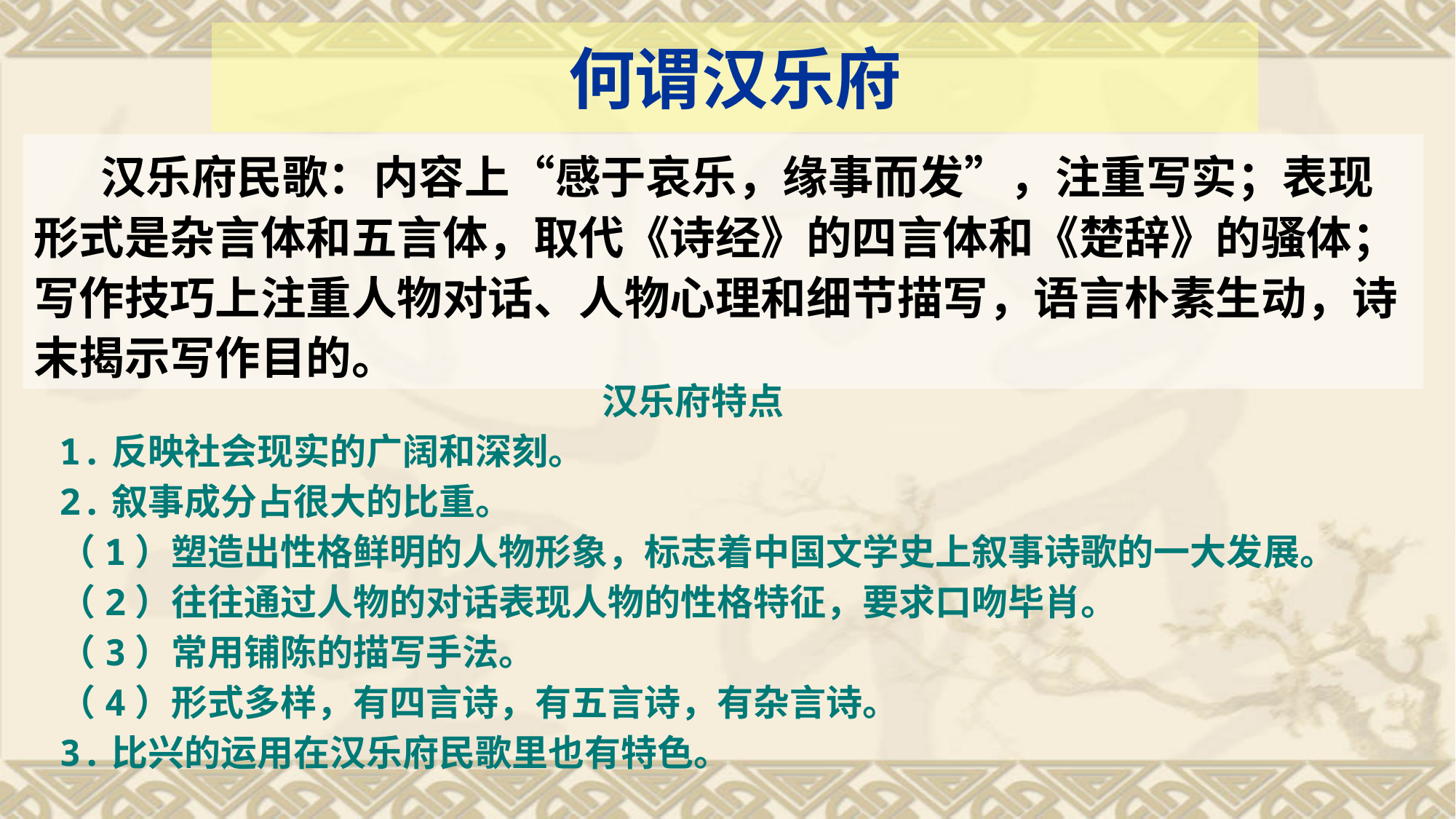

何谓汉乐府
     汉乐府民歌：内容上“感于哀乐，缘事而发”，注重写实；表现形式是杂言体和五言体，取代《诗经》的四言体和《楚辞》的骚体；写作技巧上注重人物对话、人物心理和细节描写，语言朴素生动，诗末揭示写作目的。
汉乐府特点
1.反映社会现实的广阔和深刻。
2.叙事成分占很大的比重。
（1）塑造出性格鲜明的人物形象，标志着中国文学史上叙事诗歌的一大发展。
（2）往往通过人物的对话表现人物的性格特征，要求口吻毕肖。
（3）常用铺陈的描写手法。
（4）形式多样，有四言诗，有五言诗，有杂言诗。
3.比兴的运用在汉乐府民歌里也有特色。